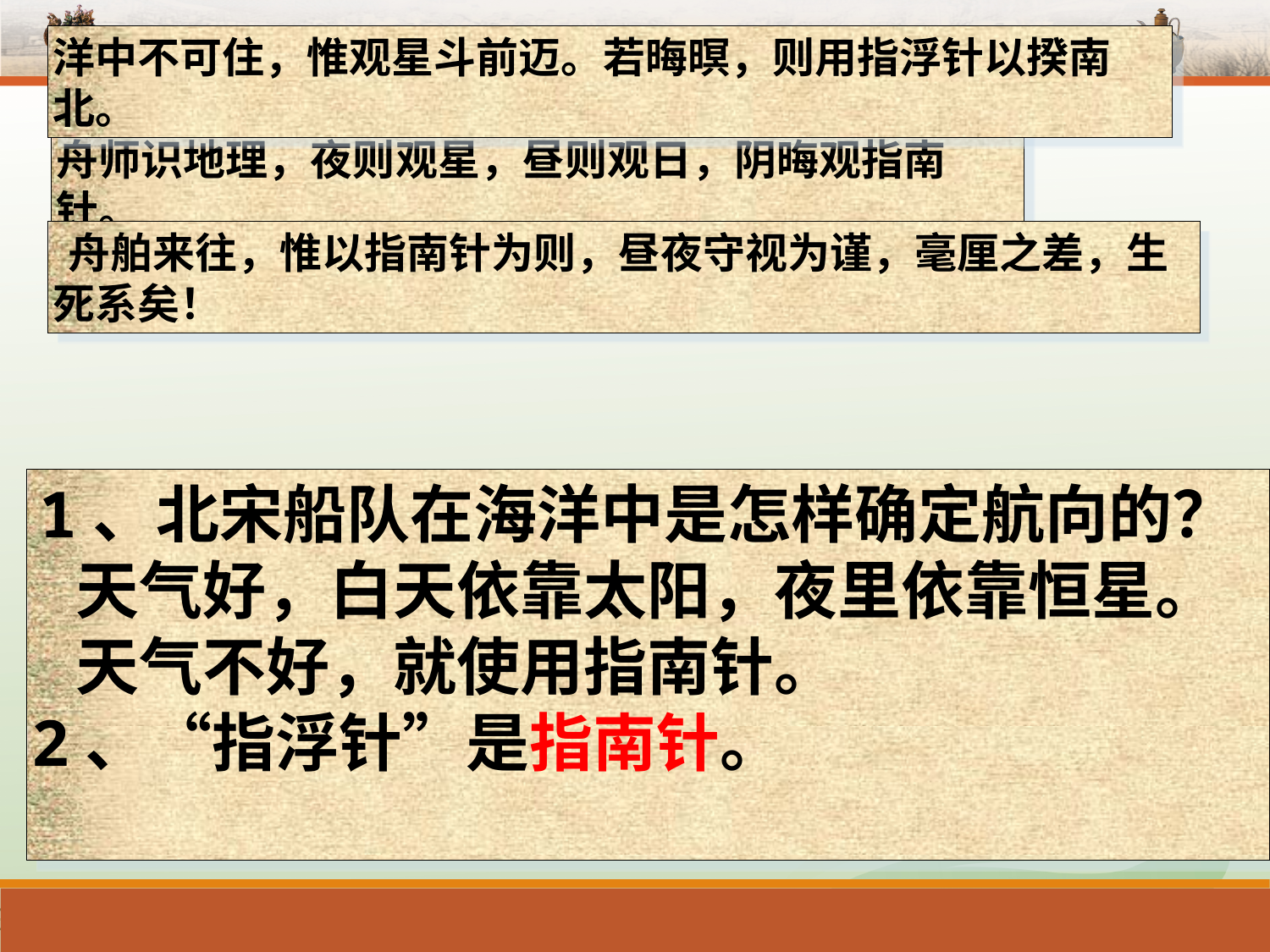

洋中不可住，惟观星斗前迈。若晦暝，则用指浮针以揆南北。
舟师识地理，夜则观星，昼则观日，阴晦观指南针。
 舟舶来往，惟以指南针为则，昼夜守视为谨，毫厘之差，生死系矣！
 1、北宋船队在海洋中是怎样确定航向的？
  天气好，白天依靠太阳，夜里依靠恒星。
  天气不好，就使用指南针。
2、“指浮针”是指南针。